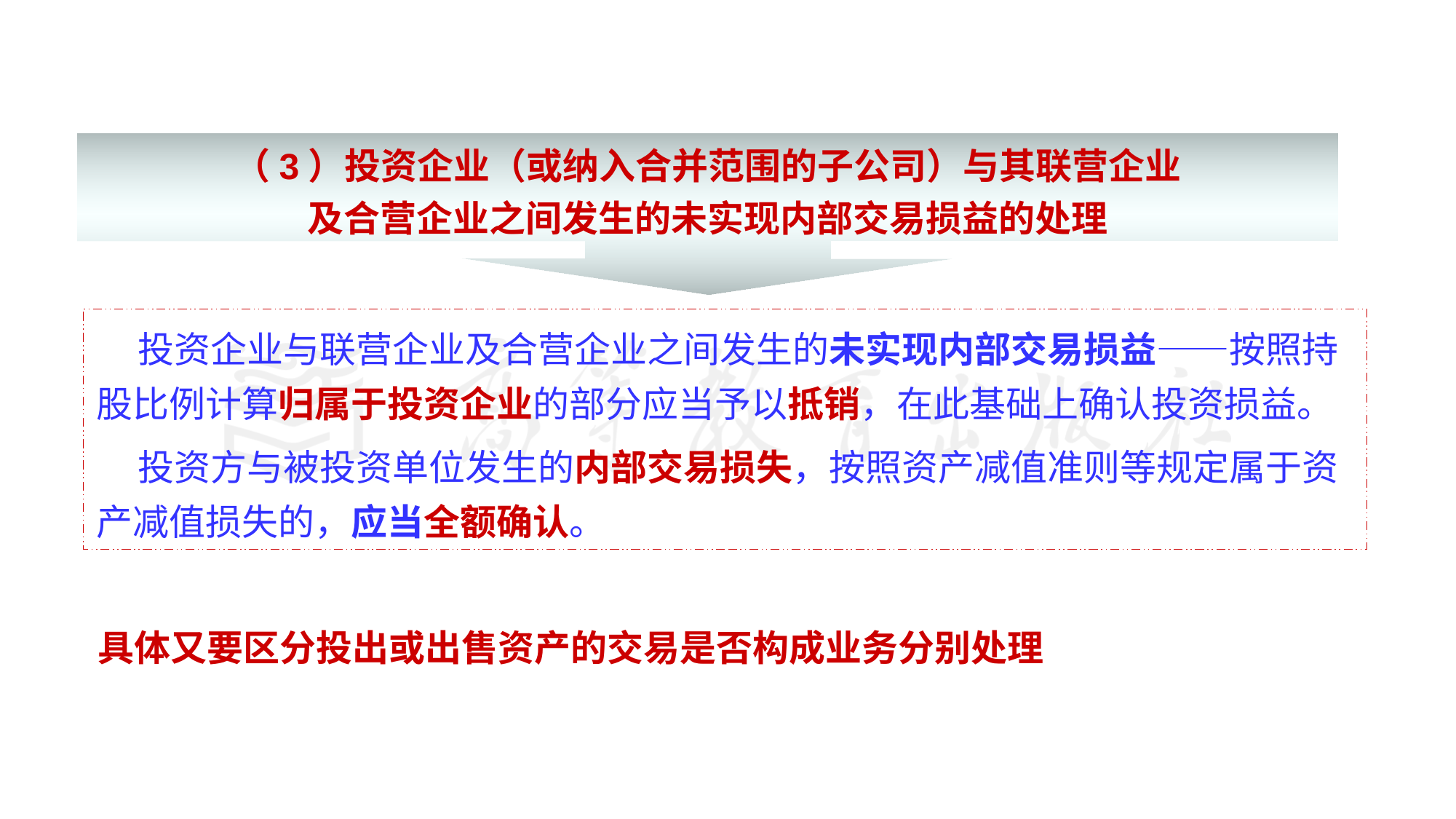

（3）投资企业（或纳入合并范围的子公司）与其联营企业
及合营企业之间发生的未实现内部交易损益的处理
    投资企业与联营企业及合营企业之间发生的未实现内部交易损益——按照持股比例计算归属于投资企业的部分应当予以抵销，在此基础上确认投资损益。
    投资方与被投资单位发生的内部交易损失，按照资产减值准则等规定属于资产减值损失的，应当全额确认。
具体又要区分投出或出售资产的交易是否构成业务分别处理